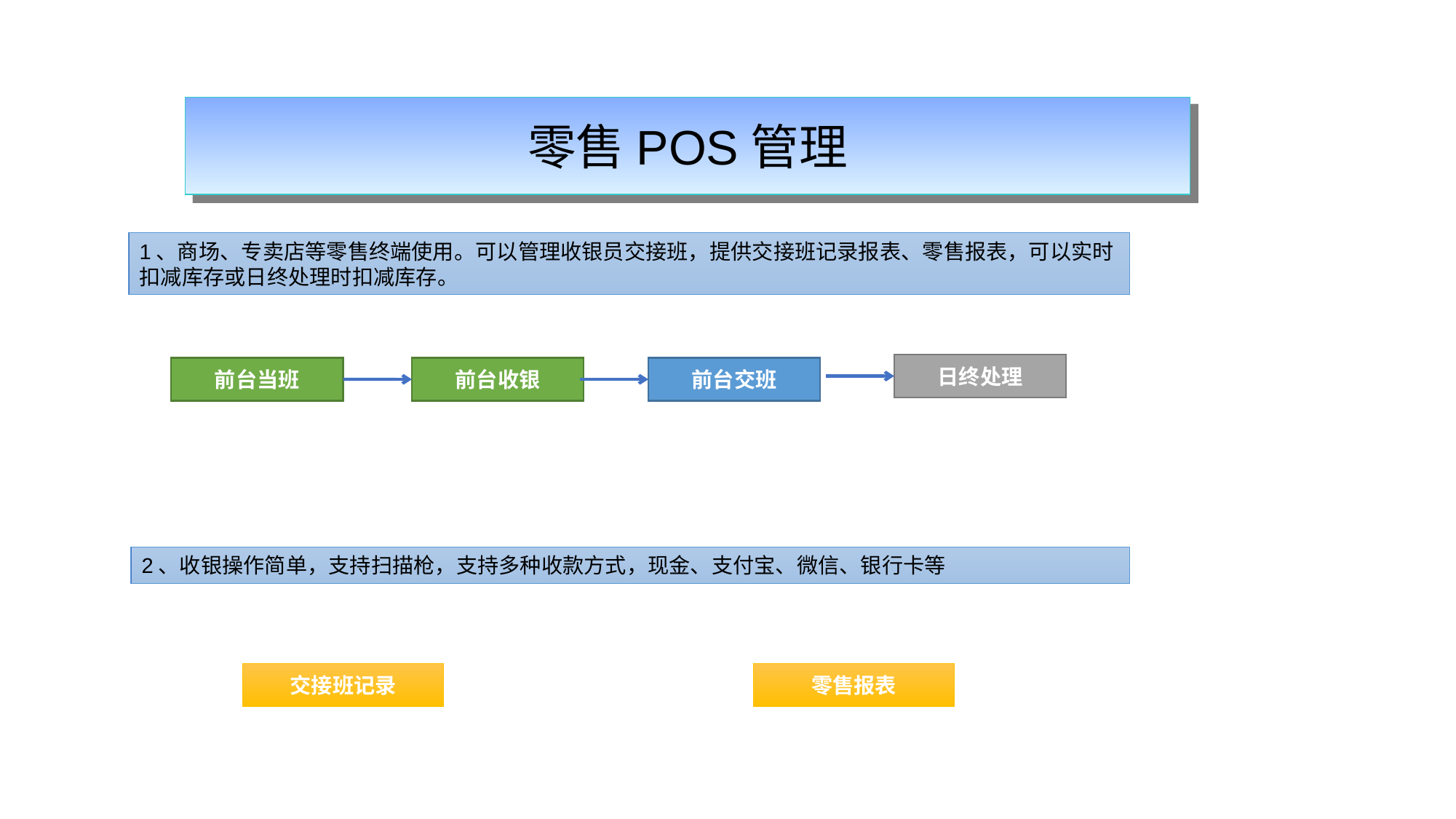

零售POS管理
1、商场、专卖店等零售终端使用。可以管理收银员交接班，提供交接班记录报表、零售报表，可以实时扣减库存或日终处理时扣减库存。
日终处理
前台当班
前台收银
前台交班
2、收银操作简单，支持扫描枪，支持多种收款方式，现金、支付宝、微信、银行卡等
交接班记录
零售报表